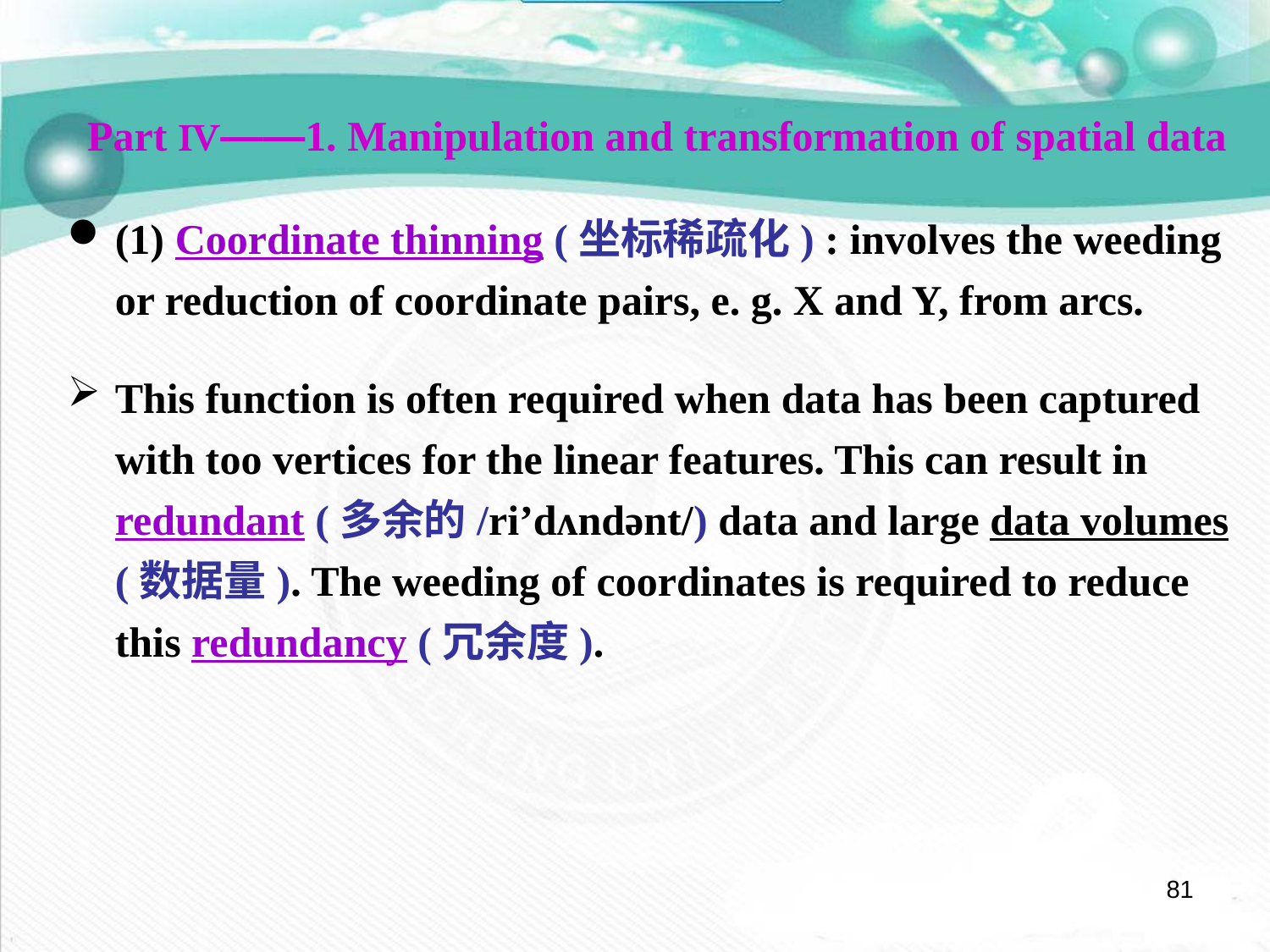

Part Ⅳ——1. Manipulation and transformation of spatial data
(1) Coordinate thinning (坐标稀疏化) : involves the weeding or reduction of coordinate pairs, e. g. X and Y, from arcs.

This function is often required when data has been captured with too vertices for the linear features. This can result in redundant (多余的/ri’dʌndənt/) data and large data volumes (数据量). The weeding of coordinates is required to reduce this redundancy (冗余度).
81